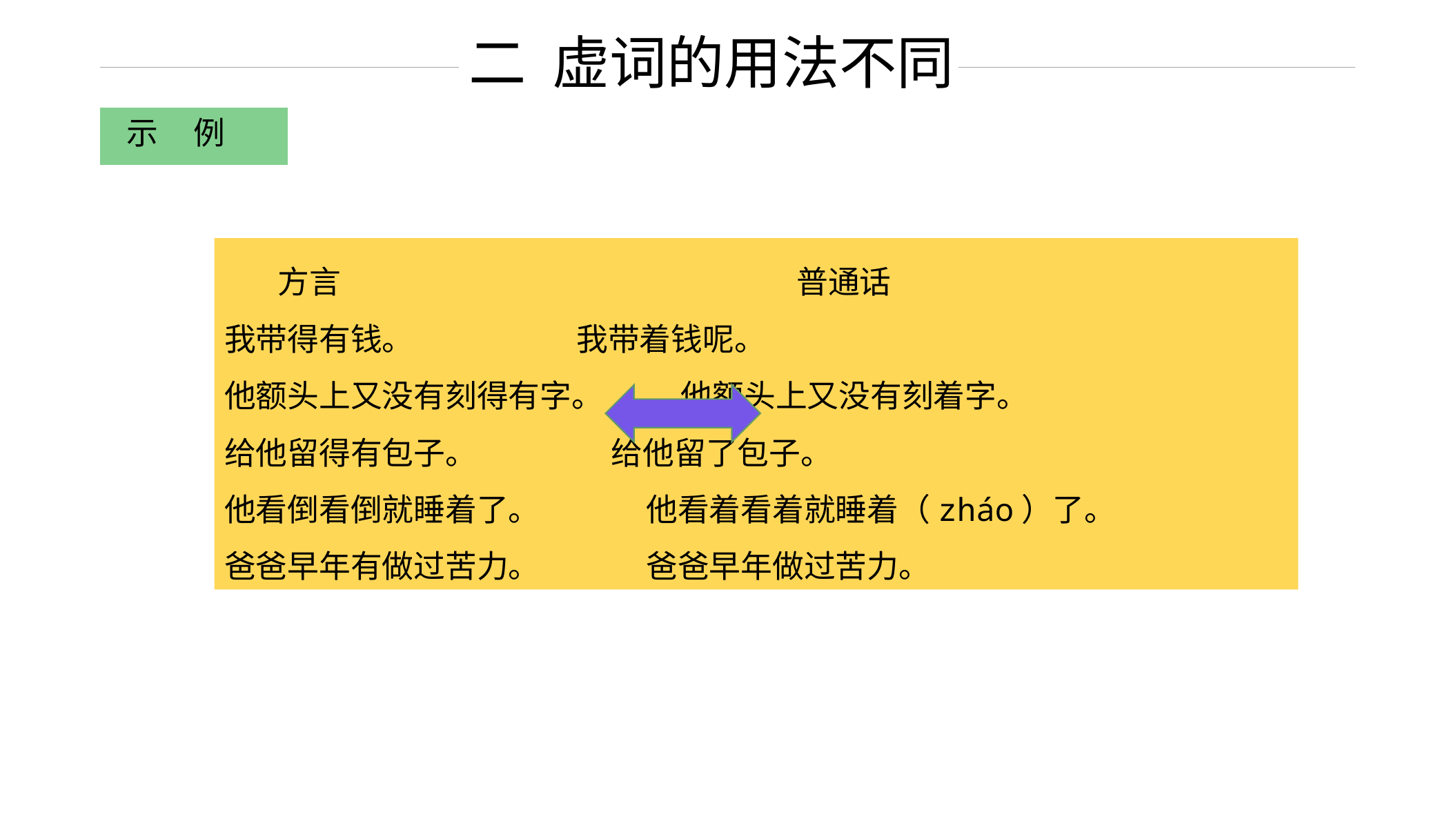

二  虚词的用法不同

示     例
        方言　　　　　　　　　　　　　　  普通话
我带得有钱。                       我带着钱呢。
他额头上又没有刻得有字。           他额头上又没有刻着字。
给他留得有包子。                   给他留了包子。
他看倒看倒就睡着了。               他看着看着就睡着（zháo）了。
爸爸早年有做过苦力。               爸爸早年做过苦力。